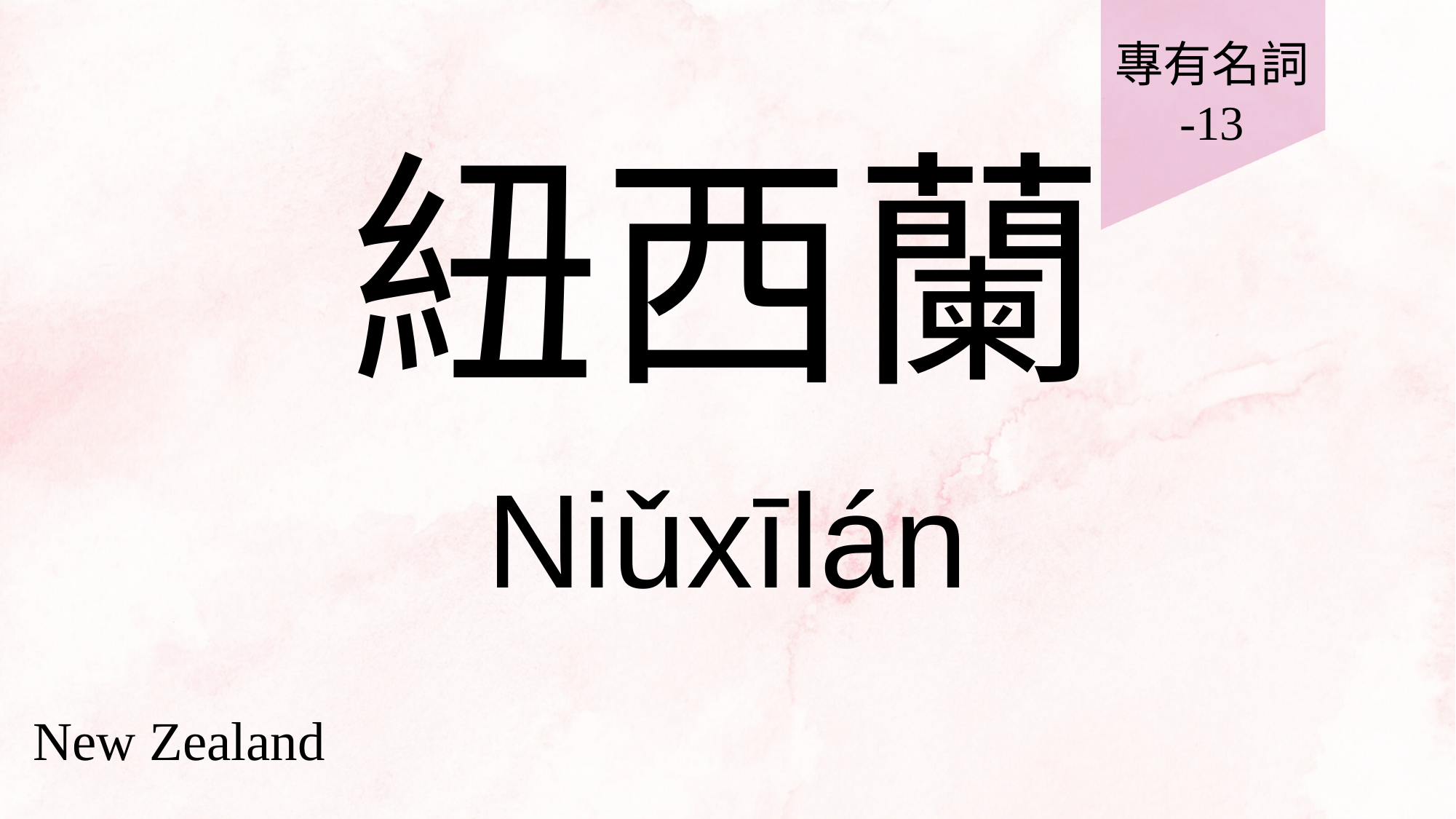

專有名詞
-13
# 紐西蘭
Niǔxīlán
New Zealand